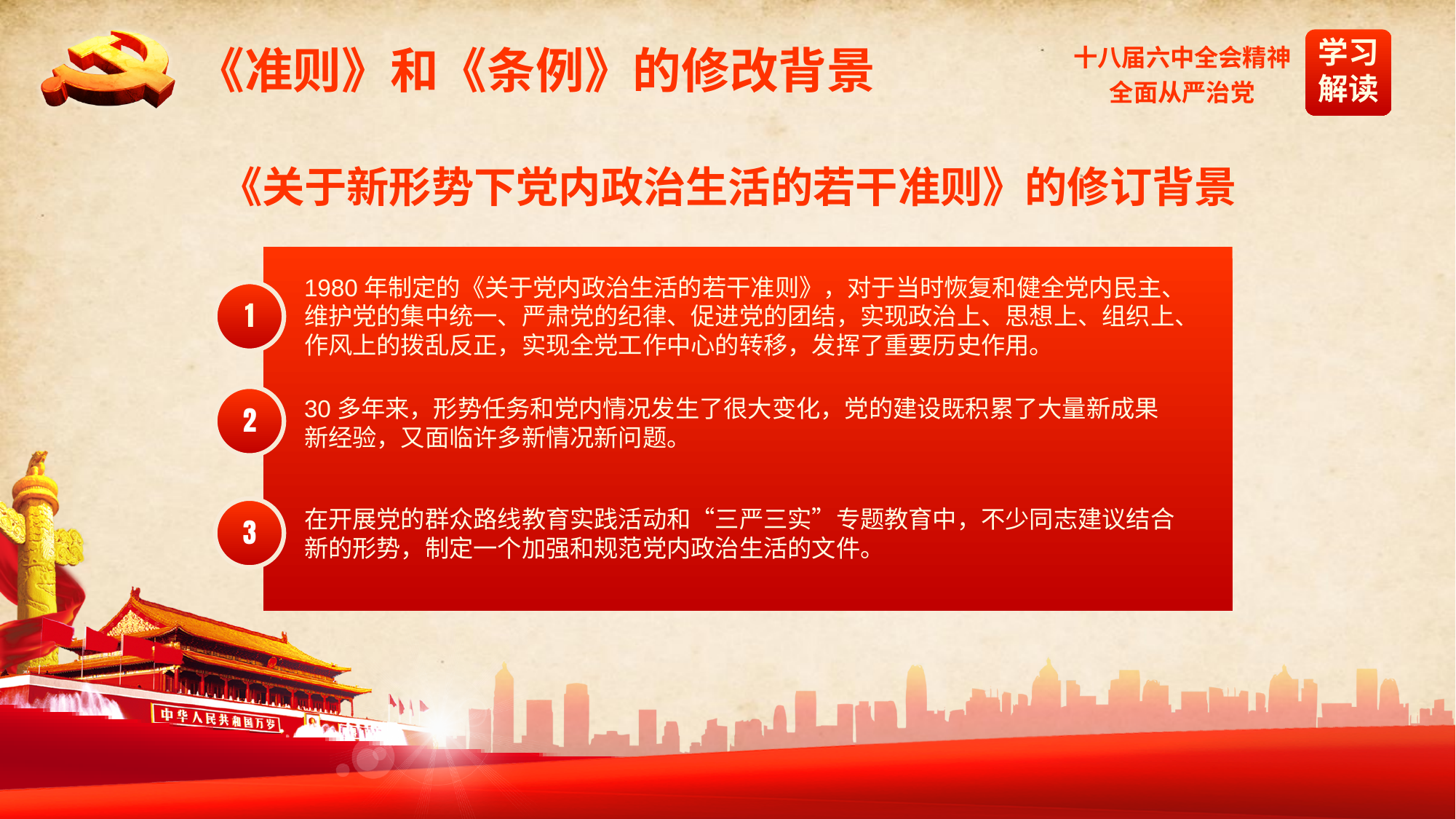

《准则》和《条例》的修改背景
《关于新形势下党内政治生活的若干准则》的修订背景

1980年制定的《关于党内政治生活的若干准则》，对于当时恢复和健全党内民主、维护党的集中统一、严肃党的纪律、促进党的团结，实现政治上、思想上、组织上、作风上的拨乱反正，实现全党工作中心的转移，发挥了重要历史作用。
1
2
30多年来，形势任务和党内情况发生了很大变化，党的建设既积累了大量新成果新经验，又面临许多新情况新问题。
3
在开展党的群众路线教育实践活动和“三严三实”专题教育中，不少同志建议结合新的形势，制定一个加强和规范党内政治生活的文件。